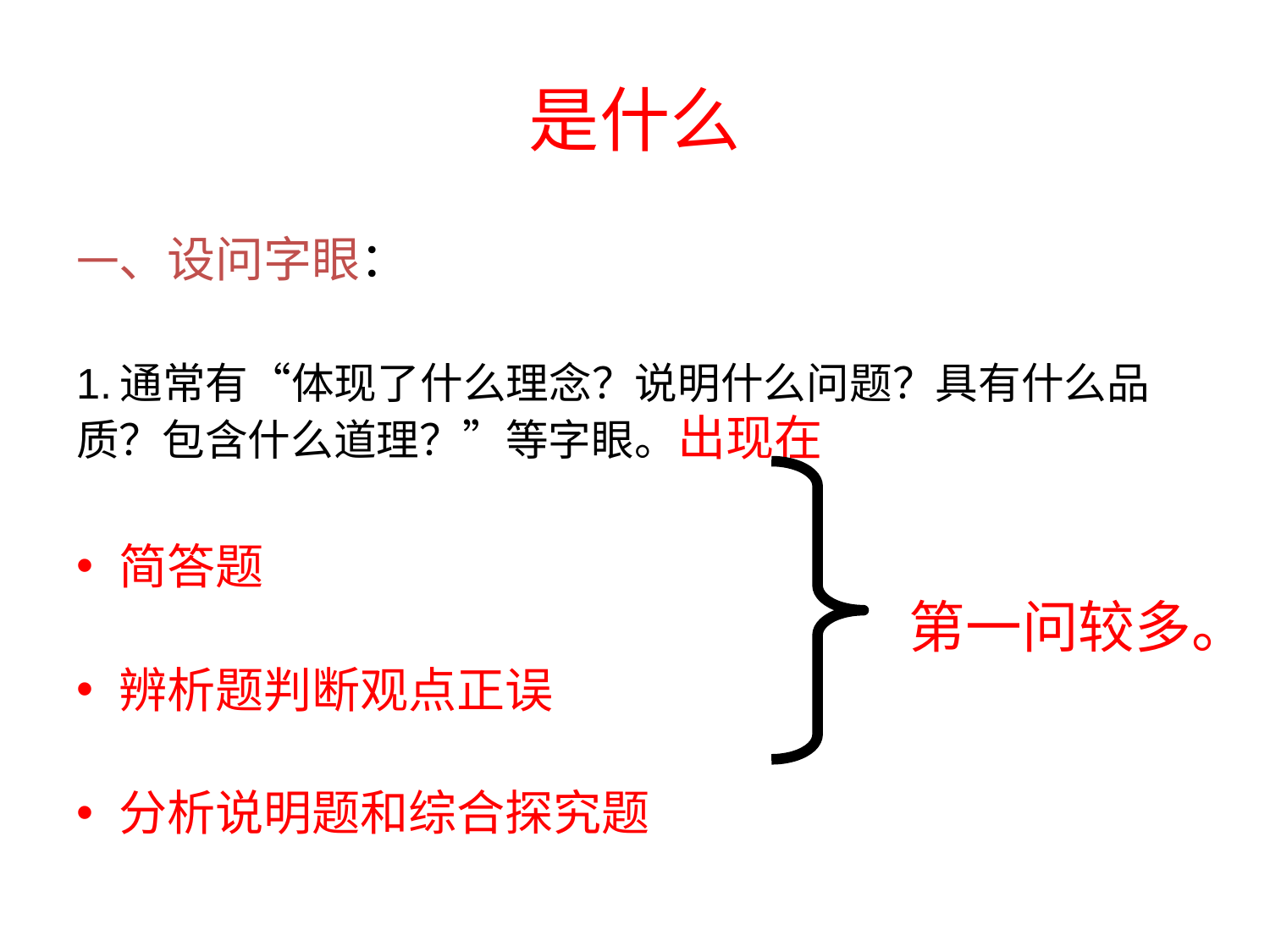

# 是什么
一、设问字眼：

1.通常有“体现了什么理念？说明什么问题？具有什么品质？包含什么道理？”等字眼。出现在

简答题

辨析题判断观点正误

分析说明题和综合探究题

第一问较多。